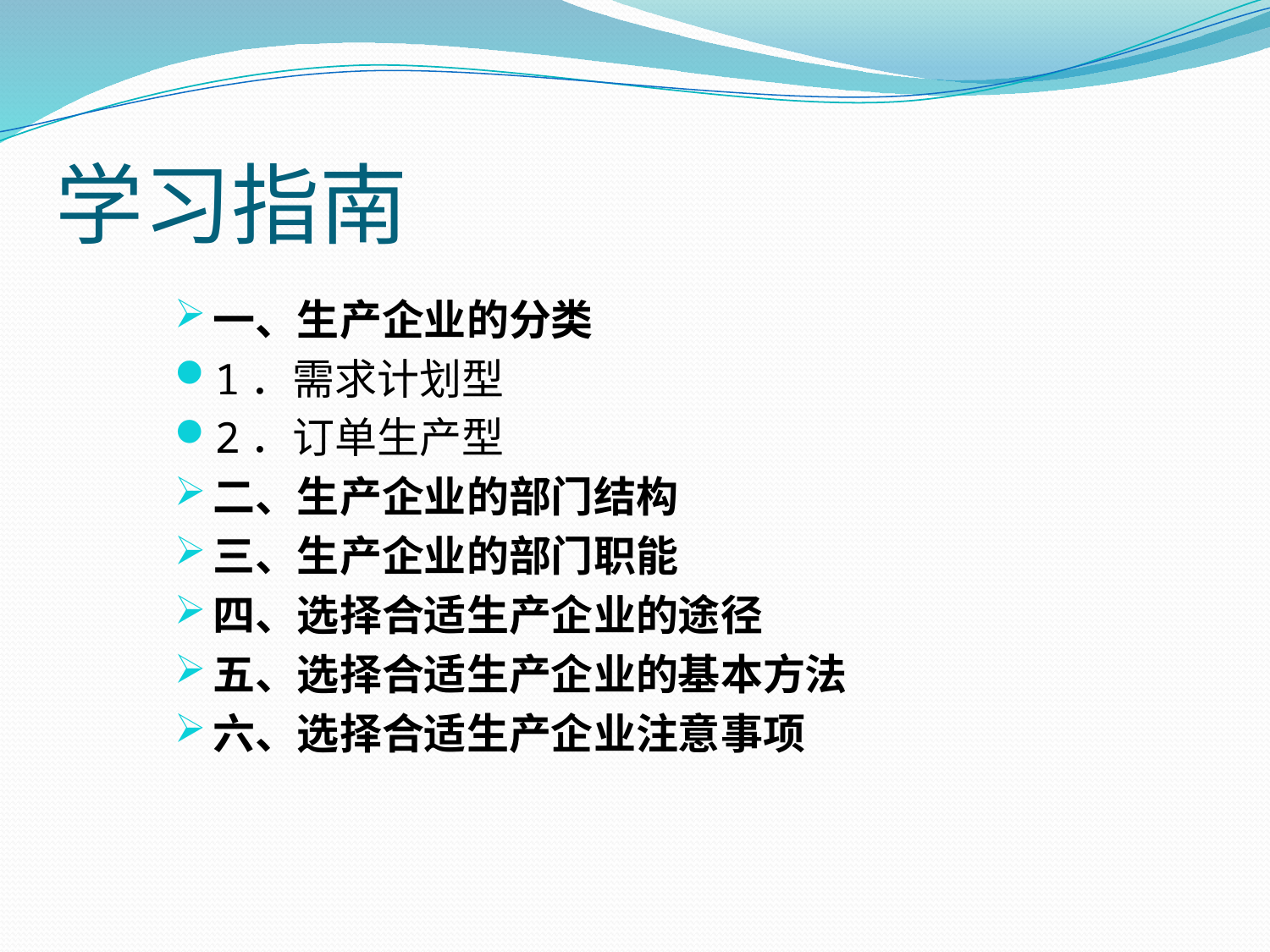

# 学习指南
一、生产企业的分类
1．需求计划型
2．订单生产型
二、生产企业的部门结构
三、生产企业的部门职能
四、选择合适生产企业的途径
五、选择合适生产企业的基本方法
六、选择合适生产企业注意事项